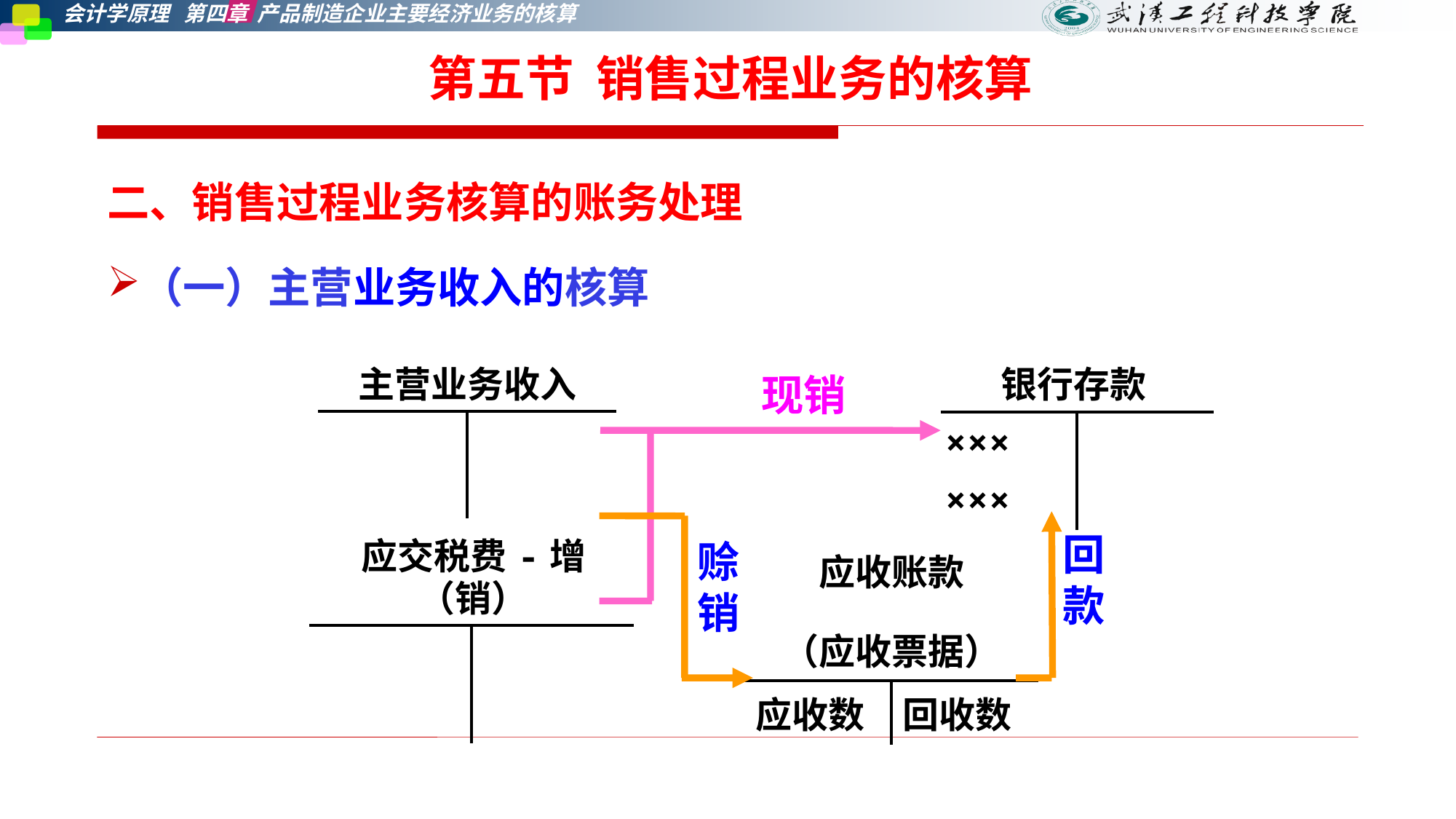

第五节  销售过程业务的核算
二、销售过程业务核算的账务处理
（一）主营业务收入的核算
| 主营业务收入 |  |
| --- | --- |
|  |  |
| 银行存款 |  |
| --- | --- |
| ××× ××× |  |
现销

| 应收账款 （应收票据） |  |
| --- | --- |
| 应收数 | 回收数 |

回款
赊销
| 应交税费-增（销） |  |
| --- | --- |
|  |  |